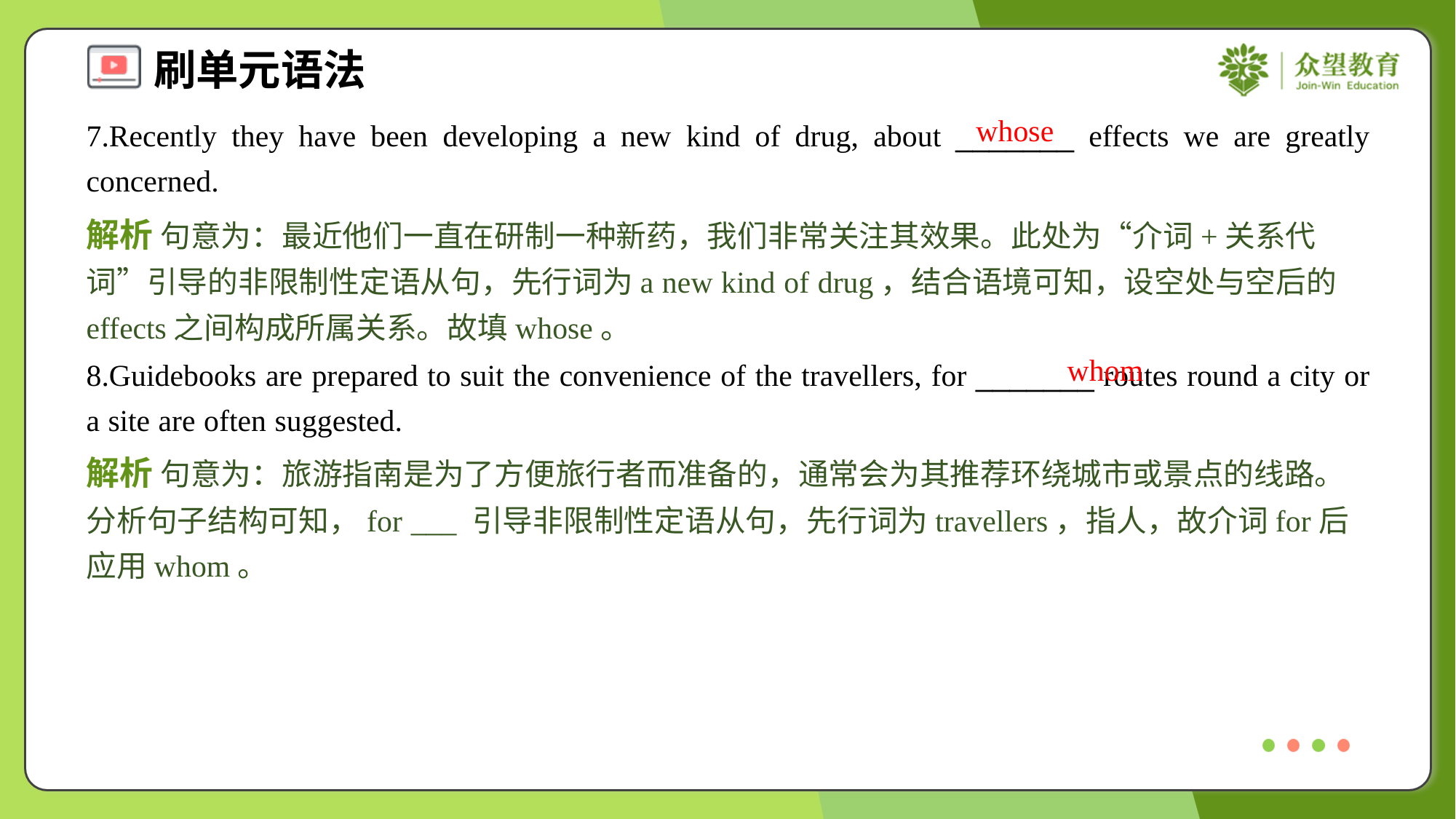

whose
7.Recently they have been developing a new kind of drug, about _______ effects we are greatly concerned.
解析 句意为：最近他们一直在研制一种新药，我们非常关注其效果。此处为“介词+关系代词”引导的非限制性定语从句，先行词为a new kind of drug，结合语境可知，设空处与空后的effects之间构成所属关系。故填whose。
whom
8.Guidebooks are prepared to suit the convenience of the travellers, for _______ routes round a city or a site are often suggested.
解析 句意为：旅游指南是为了方便旅行者而准备的，通常会为其推荐环绕城市或景点的线路。分析句子结构可知，for ___ 引导非限制性定语从句，先行词为travellers，指人，故介词for后应用whom。